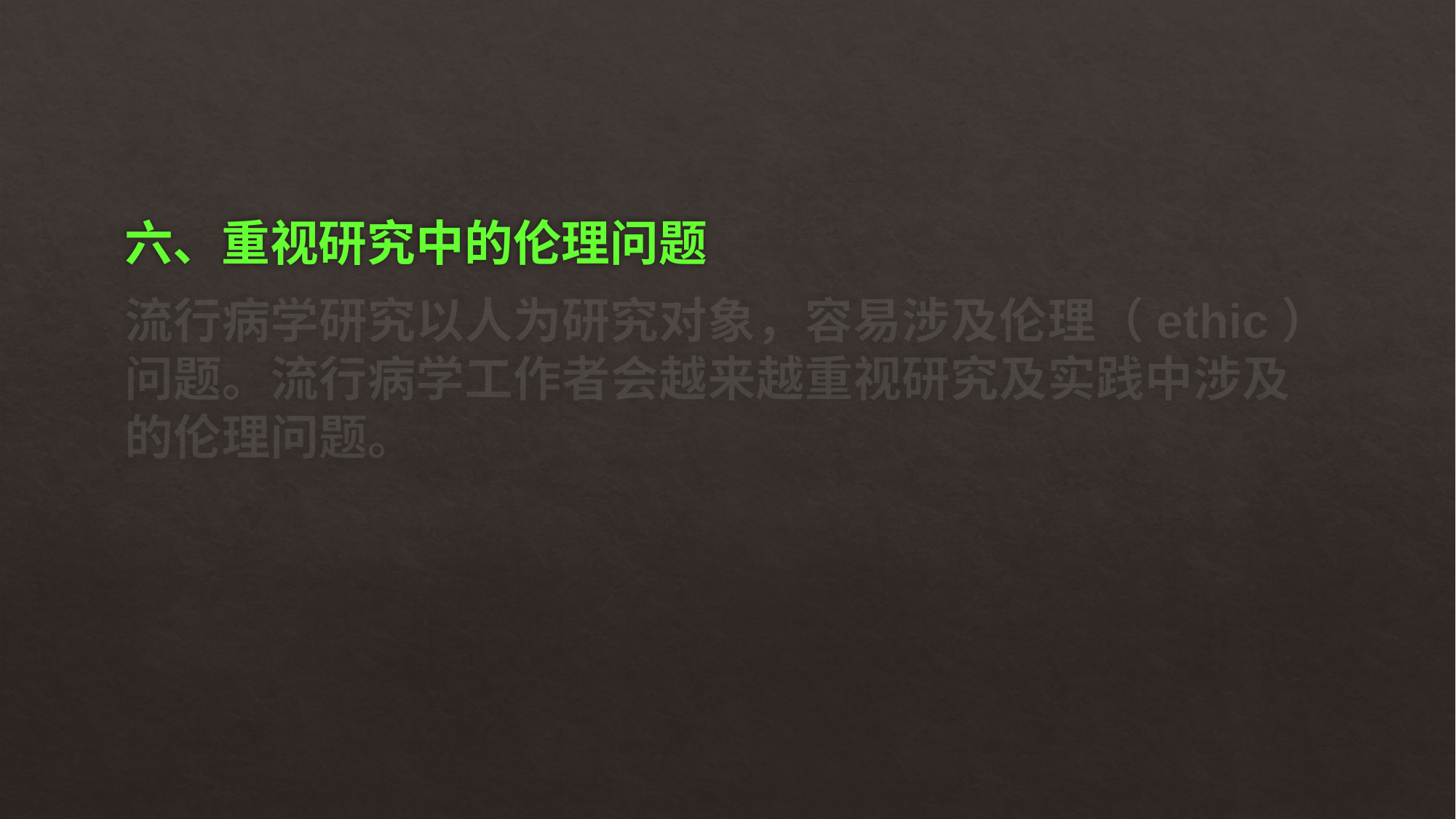

#
六、重视研究中的伦理问题
流行病学研究以人为研究对象，容易涉及伦理（ethic）问题。流行病学工作者会越来越重视研究及实践中涉及的伦理问题。